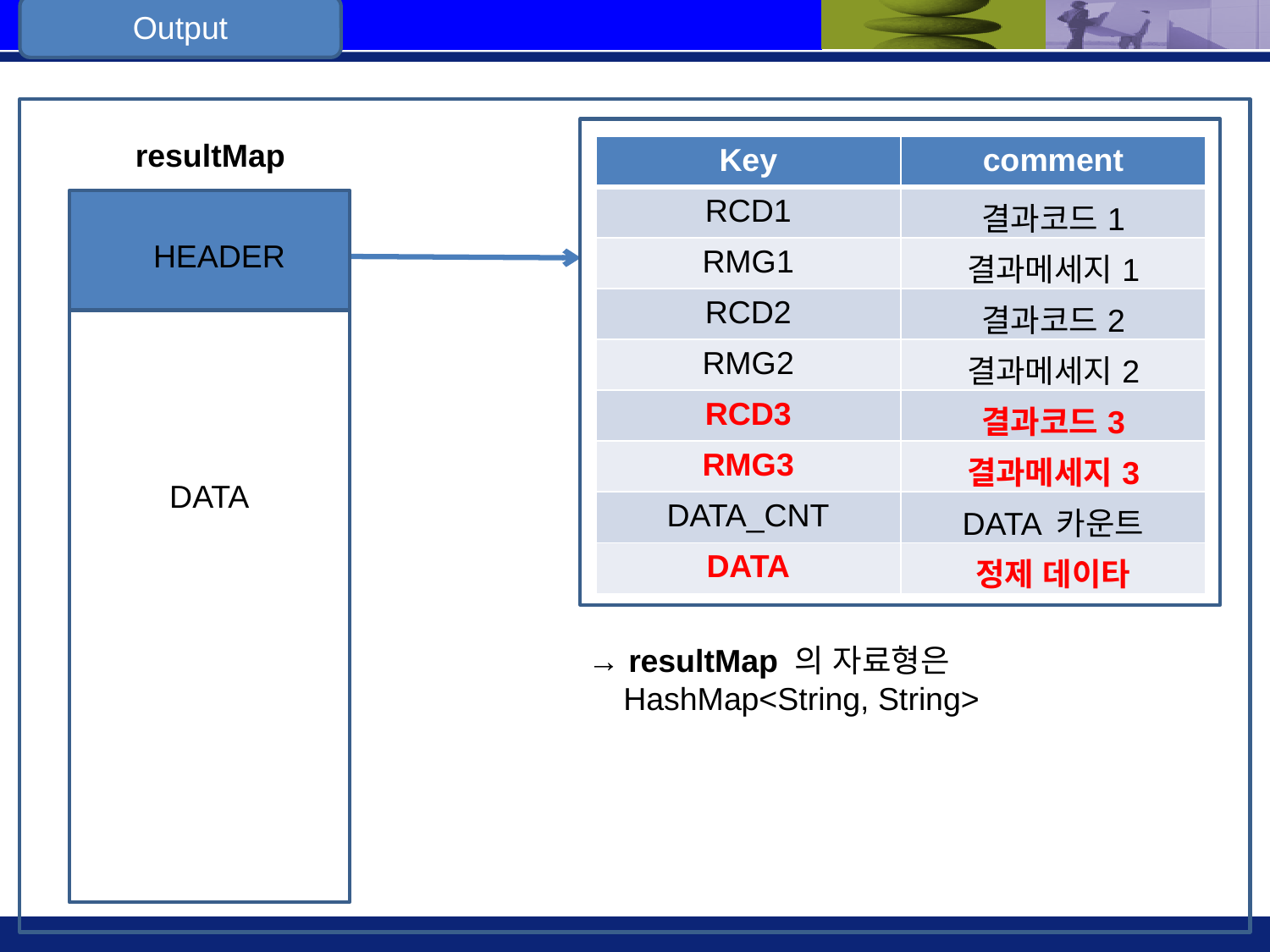

Output

resultMap
| Key | comment |
| --- | --- |
| RCD1 | 결과코드1 |
| RMG1 | 결과메세지1 |
| RCD2 | 결과코드2 |
| RMG2 | 결과메세지2 |
| RCD3 | 결과코드3 |
| RMG3 | 결과메세지3 |
| DATA\_CNT | DATA 카운트 |
| DATA | 정제 데이타 |

HEADER

DATA
→ resultMap 의 자료형은
    HashMap<String, String>